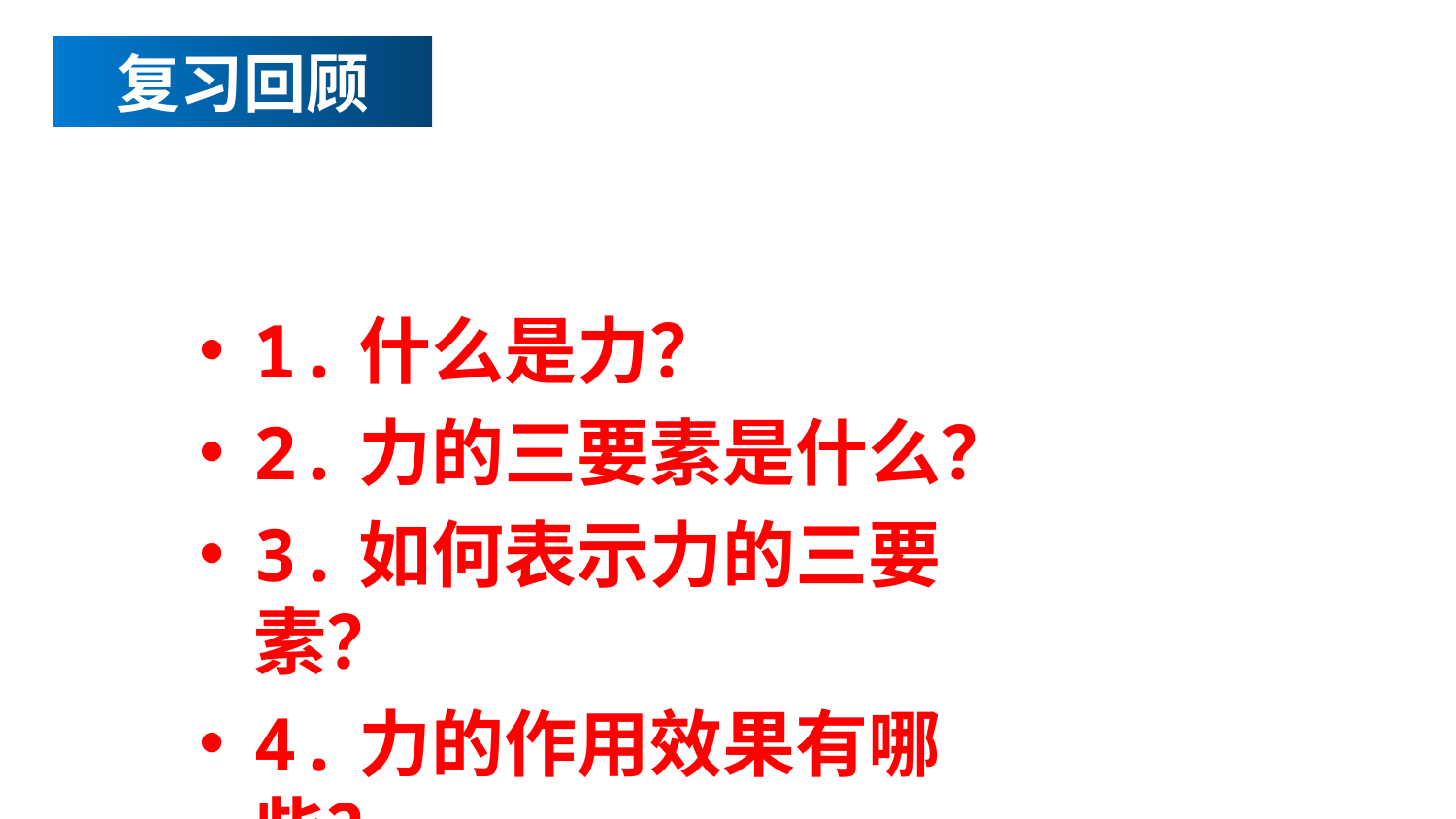

# 复习回顾
1.什么是力？
2.力的三要素是什么？
3.如何表示力的三要素？
4.力的作用效果有哪些？